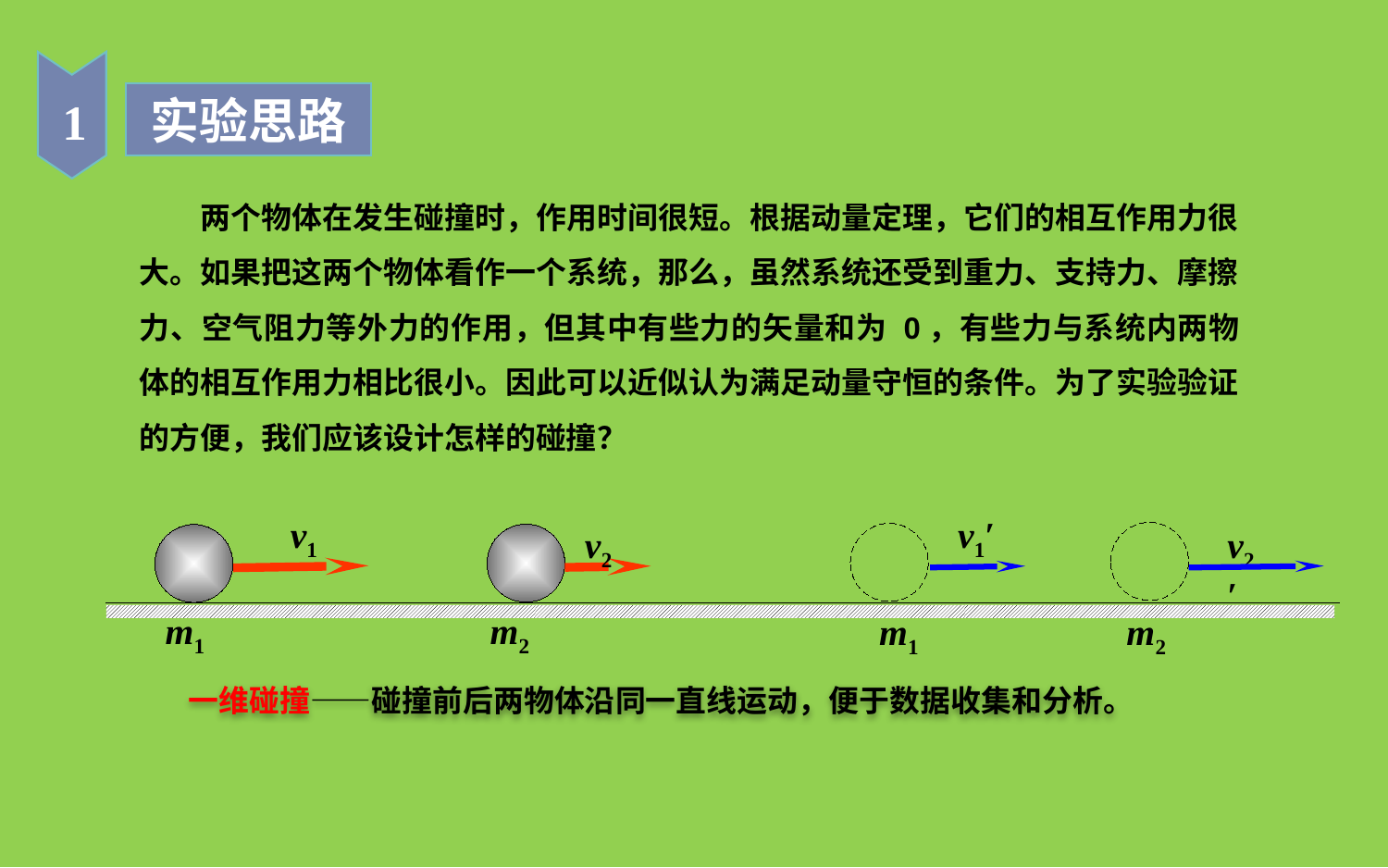

1
实验思路
　　两个物体在发生碰撞时，作用时间很短。根据动量定理，它们的相互作用力很大。如果把这两个物体看作一个系统，那么，虽然系统还受到重力、支持力、摩擦力、空气阻力等外力的作用，但其中有些力的矢量和为 0，有些力与系统内两物体的相互作用力相比很小。因此可以近似认为满足动量守恒的条件。为了实验验证的方便，我们应该设计怎样的碰撞？
v1
v1′
v2
v2′

m1
m2
m1
m2

      一维碰撞——碰撞前后两物体沿同一直线运动，便于数据收集和分析。